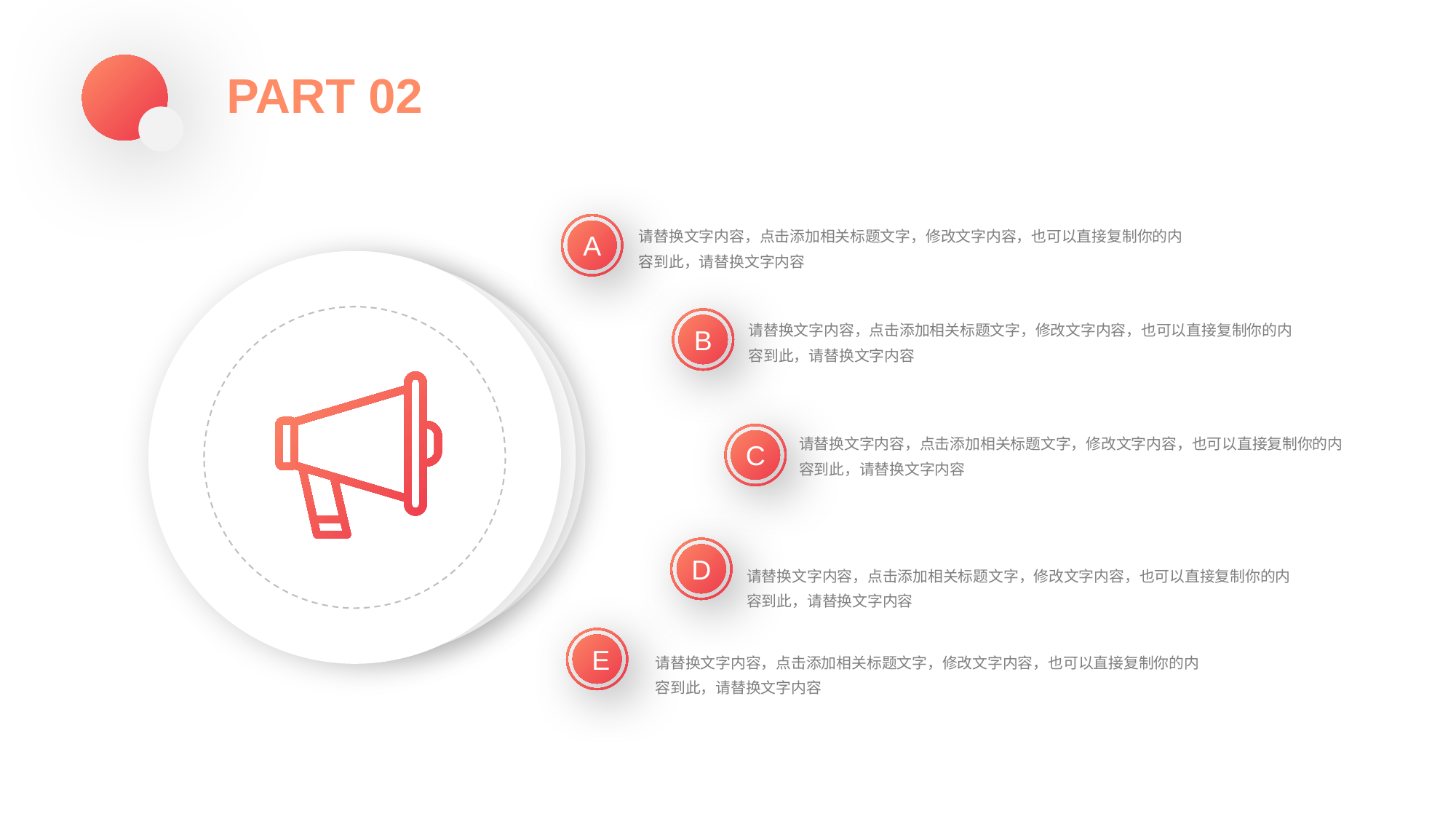

PART 02
请替换文字内容，点击添加相关标题文字，修改文字内容，也可以直接复制你的内容到此，请替换文字内容
A

请替换文字内容，点击添加相关标题文字，修改文字内容，也可以直接复制你的内容到此，请替换文字内容

B

请替换文字内容，点击添加相关标题文字，修改文字内容，也可以直接复制你的内容到此，请替换文字内容
C
D
请替换文字内容，点击添加相关标题文字，修改文字内容，也可以直接复制你的内容到此，请替换文字内容
 E
请替换文字内容，点击添加相关标题文字，修改文字内容，也可以直接复制你的内容到此，请替换文字内容